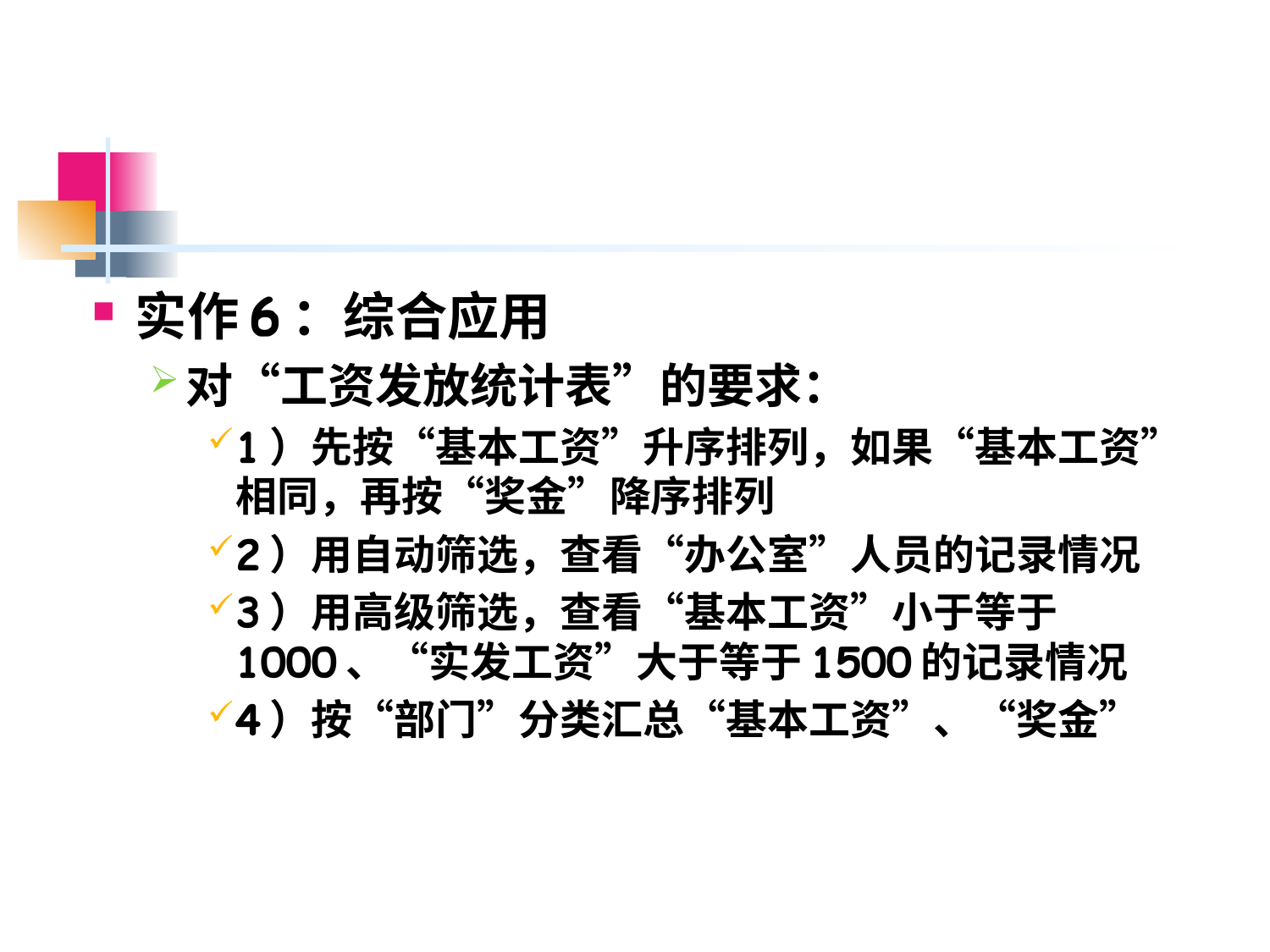

#
实作6：综合应用
对“工资发放统计表”的要求：
1）先按“基本工资”升序排列，如果“基本工资”相同，再按“奖金”降序排列
2）用自动筛选，查看“办公室”人员的记录情况
3）用高级筛选，查看“基本工资”小于等于1000、“实发工资”大于等于1500的记录情况
4）按“部门”分类汇总“基本工资”、“奖金”